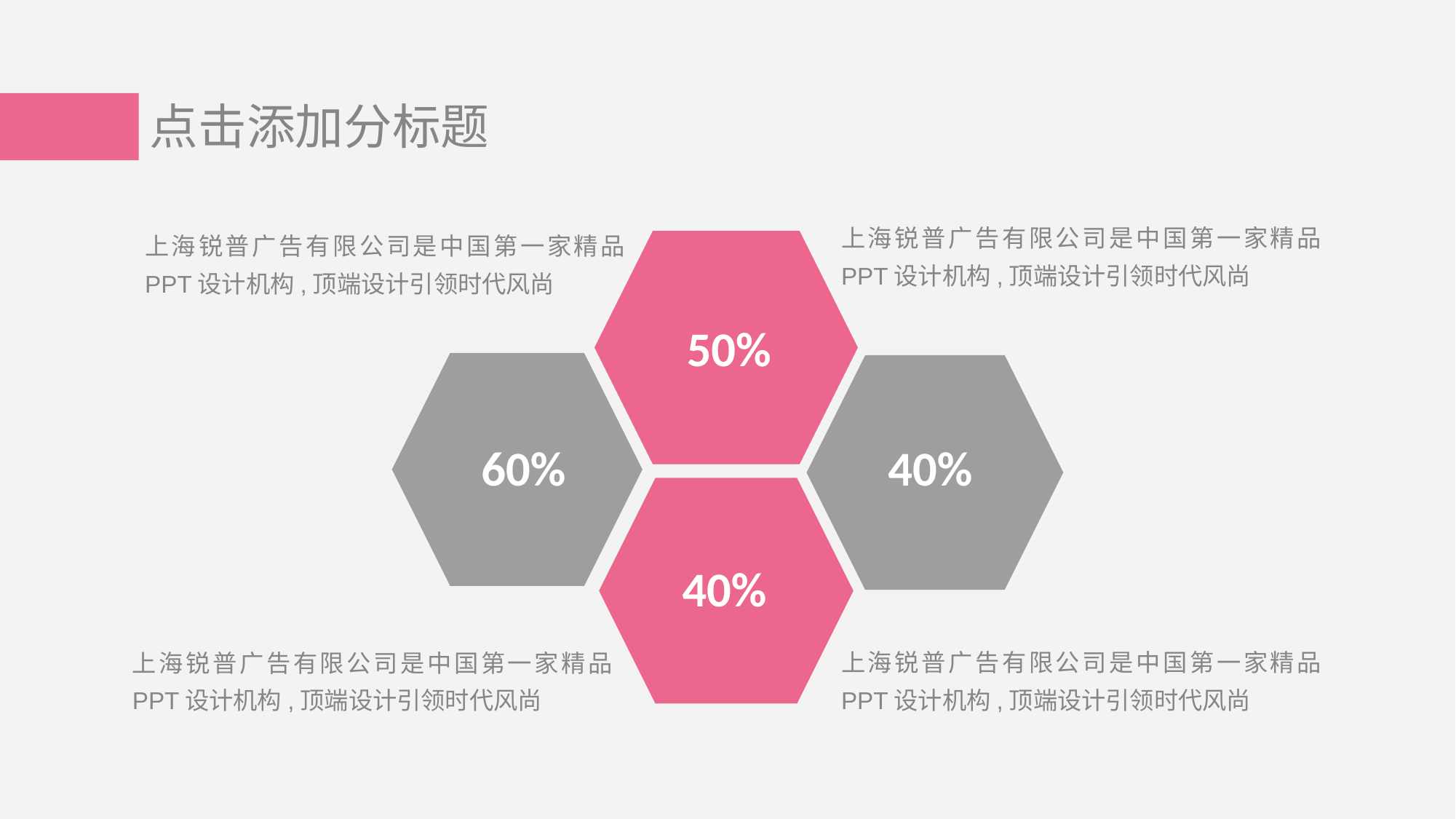

点击添加分标题

上海锐普广告有限公司是中国第一家精品PPT设计机构,顶端设计引领时代风尚
上海锐普广告有限公司是中国第一家精品PPT设计机构,顶端设计引领时代风尚

60%
40%

50%
40%
上海锐普广告有限公司是中国第一家精品PPT设计机构,顶端设计引领时代风尚
上海锐普广告有限公司是中国第一家精品PPT设计机构,顶端设计引领时代风尚